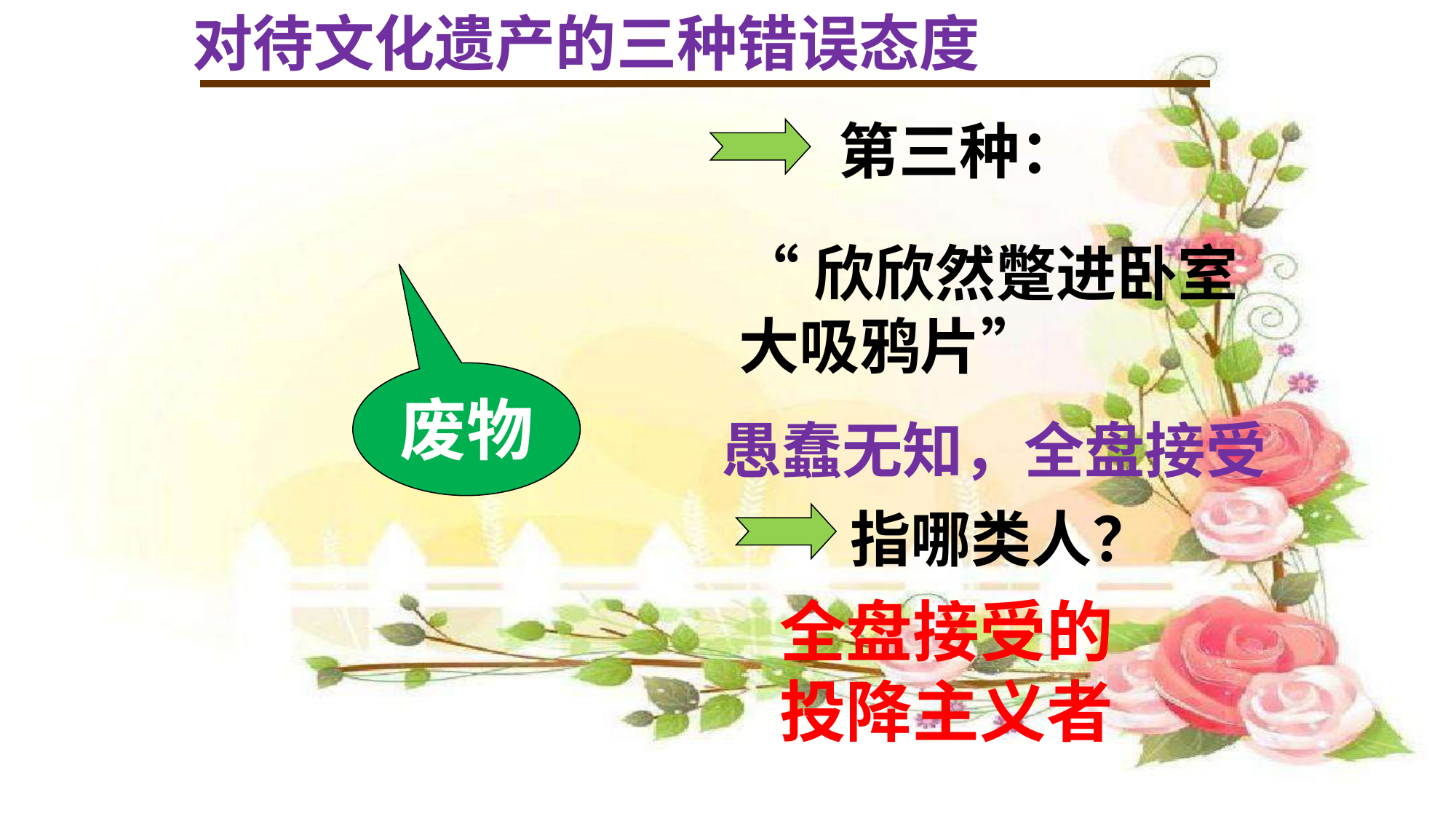

对待文化遗产的三种错误态度
第三种：

“欣欣然蹩进卧室大吸鸦片”
废物
愚蠢无知，全盘接受
指哪类人？

全盘接受的投降主义者